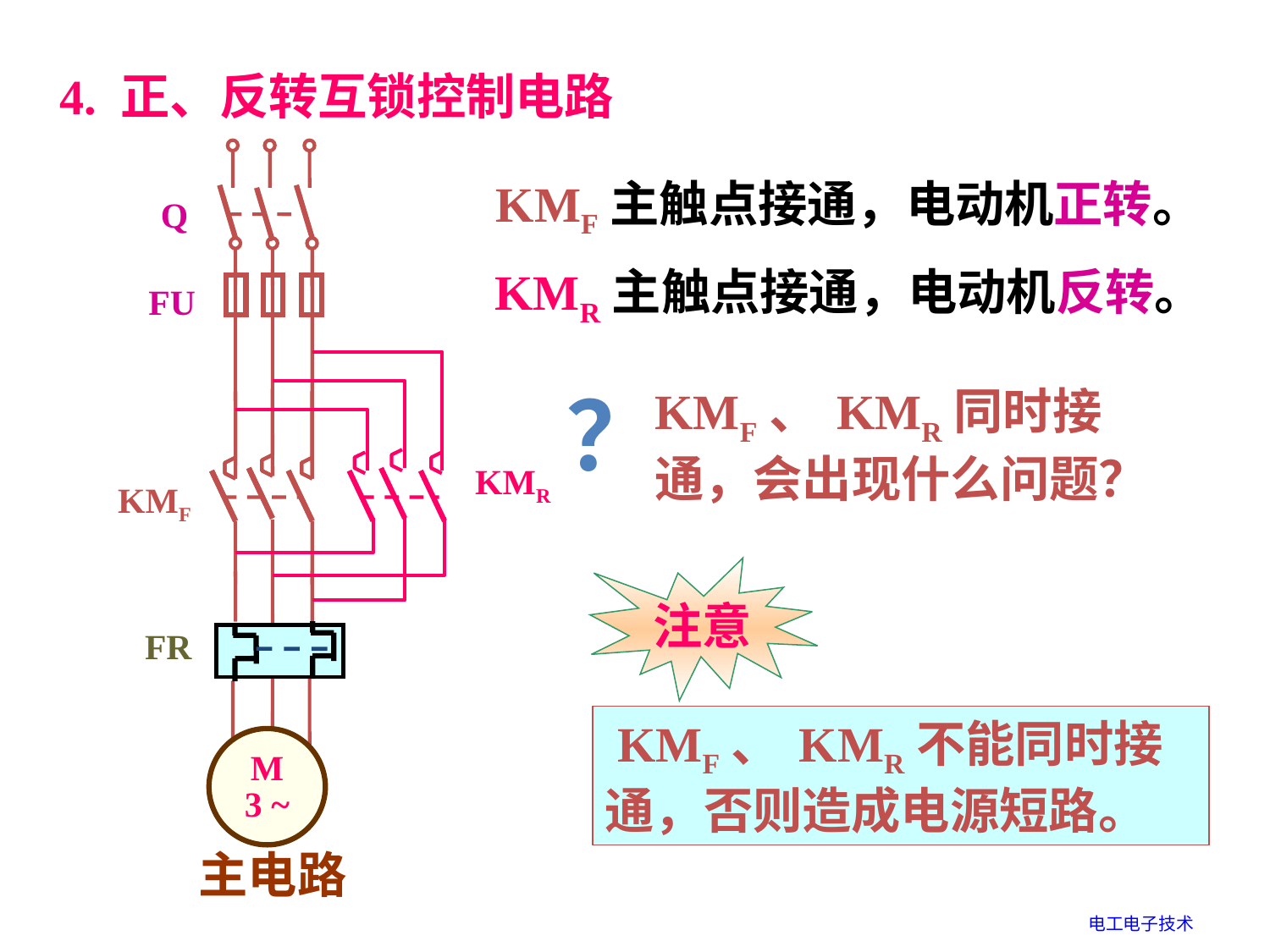

4. 正、反转互锁控制电路

Q

FU

KMF

FR

M
3 ~

 KMF主触点接通，电动机正转。
KMR主触点接通，电动机反转。

KMR

？
KMF、 KMR同时接通，会出现什么问题？
注意
 KMF、 KMR不能同时接通，否则造成电源短路。
主电路
电工电子技术